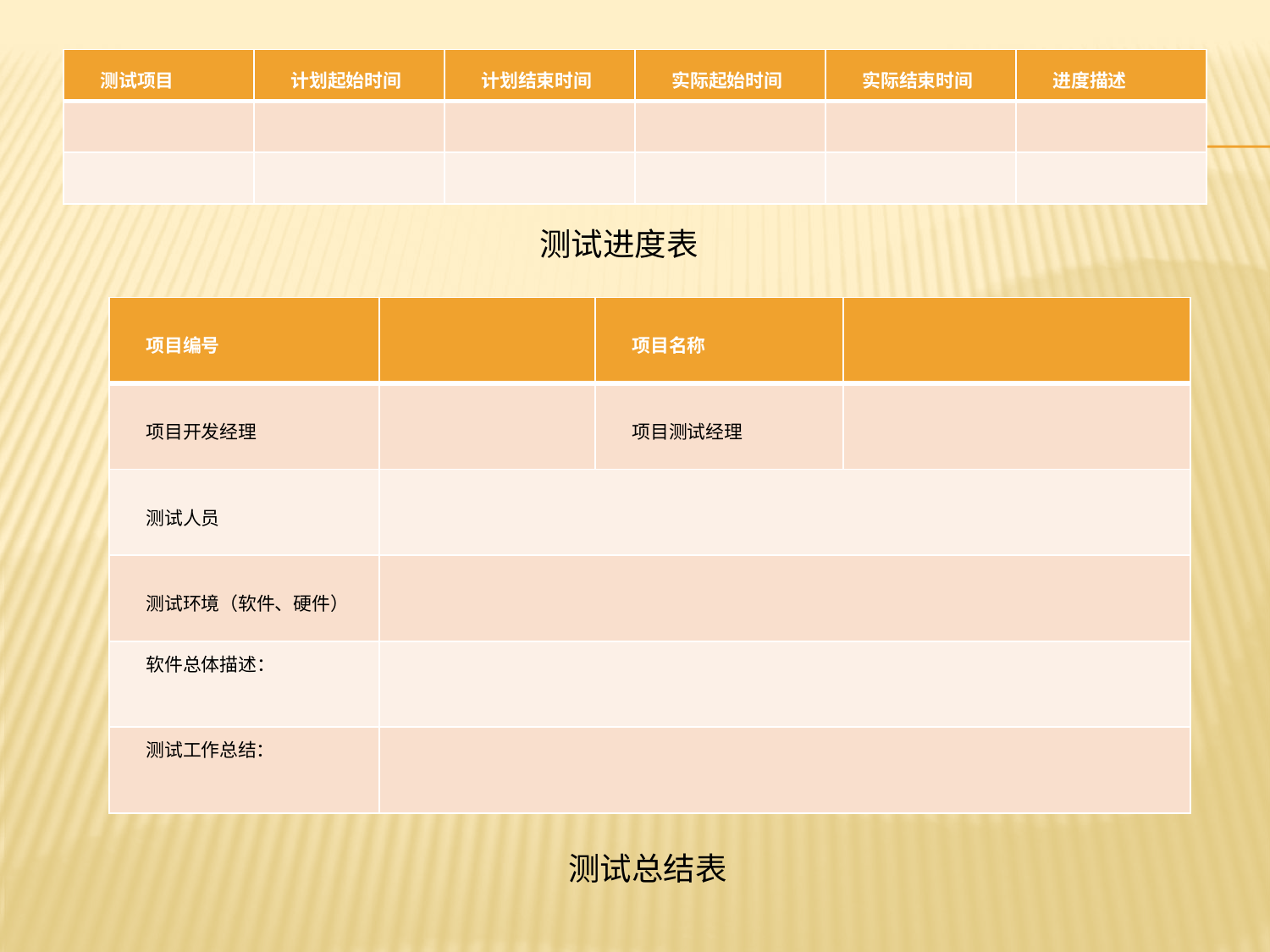

| 测试项目 | 计划起始时间 | 计划结束时间 | 实际起始时间 | 实际结束时间 | 进度描述 |
| --- | --- | --- | --- | --- | --- |
|  |  |  |  |  |  |
|  |  |  |  |  |  |
测试进度表
| 项目编号 |  | 项目名称 |  |
| --- | --- | --- | --- |
| 项目开发经理 |  | 项目测试经理 |  |
| 测试人员 |  |  |  |
| 测试环境（软件、硬件） |  |  |  |
| 软件总体描述： |  |  |  |
| 测试工作总结： |  |  |  |
测试总结表